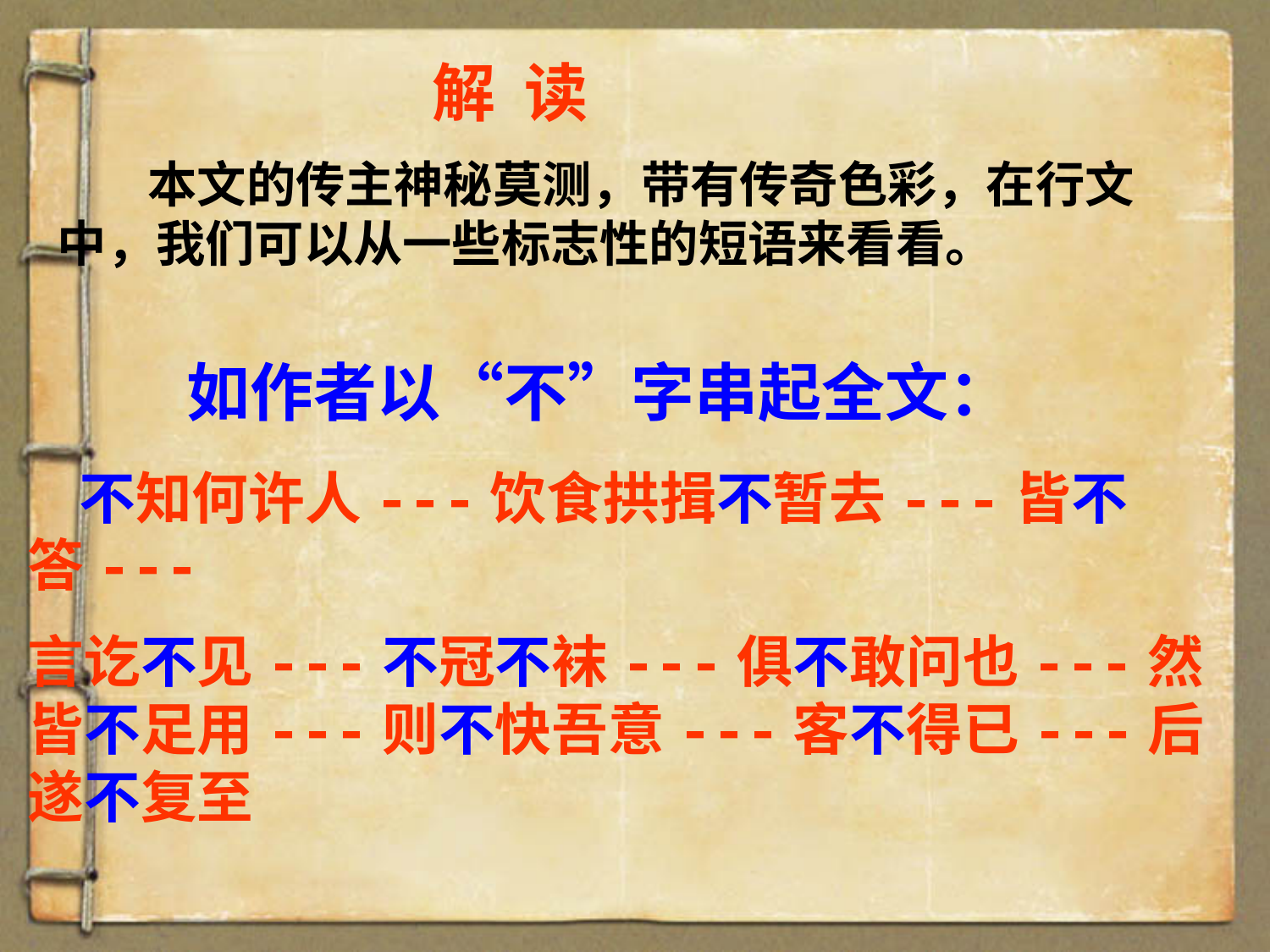

解  读
       本文的传主神秘莫测，带有传奇色彩，在行文中，我们可以从一些标志性的短语来看看。
 如作者以“不”字串起全文：
   不知何许人---饮食拱揖不暂去---皆不答---
言讫不见---不冠不袜---俱不敢问也---然皆不足用---则不快吾意---客不得已---后遂不复至